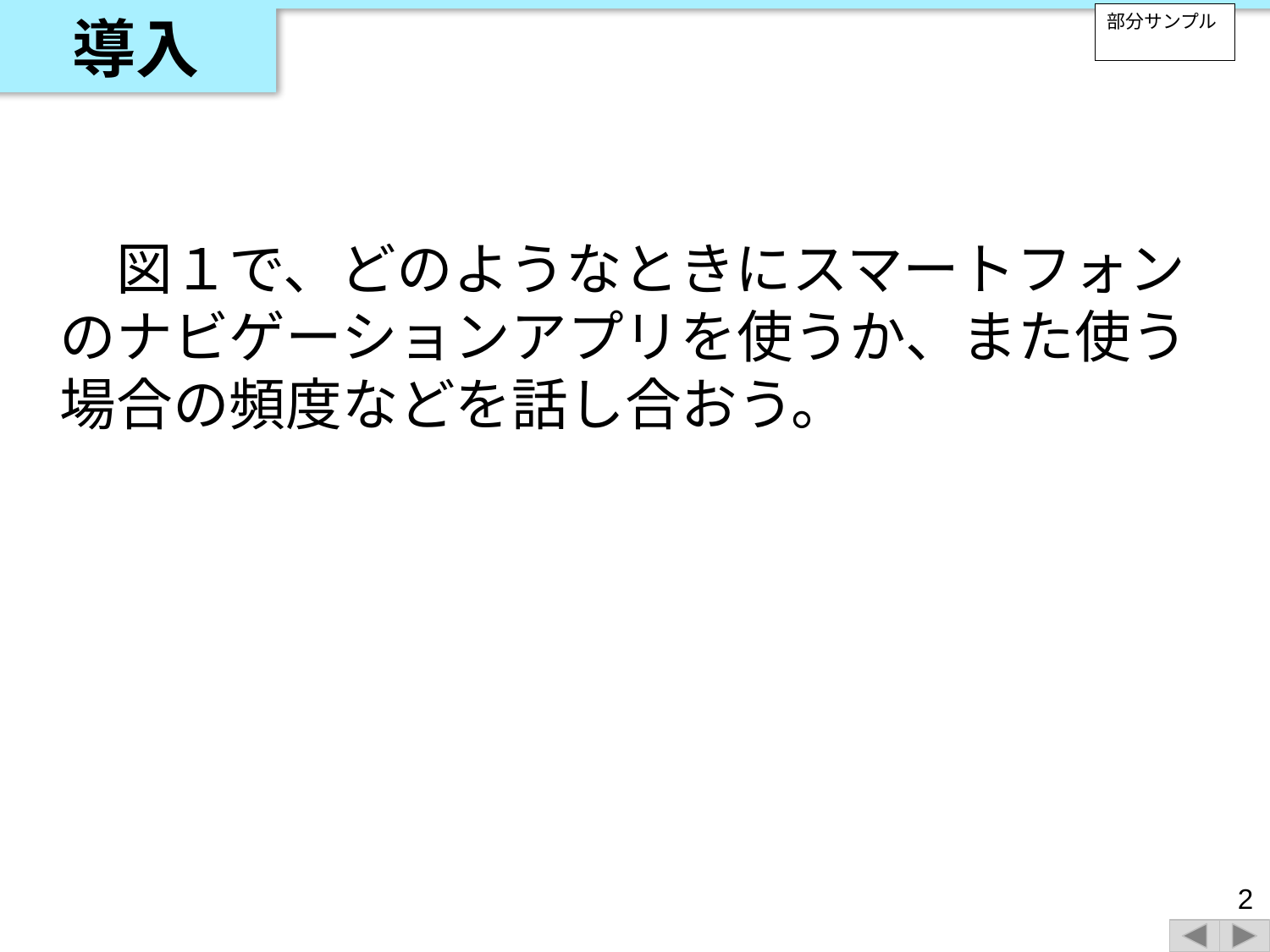

部分サンプル
　図１で、どのようなときにスマートフォンのナビゲーションアプリを使うか、また使う場合の頻度などを話し合おう。
2